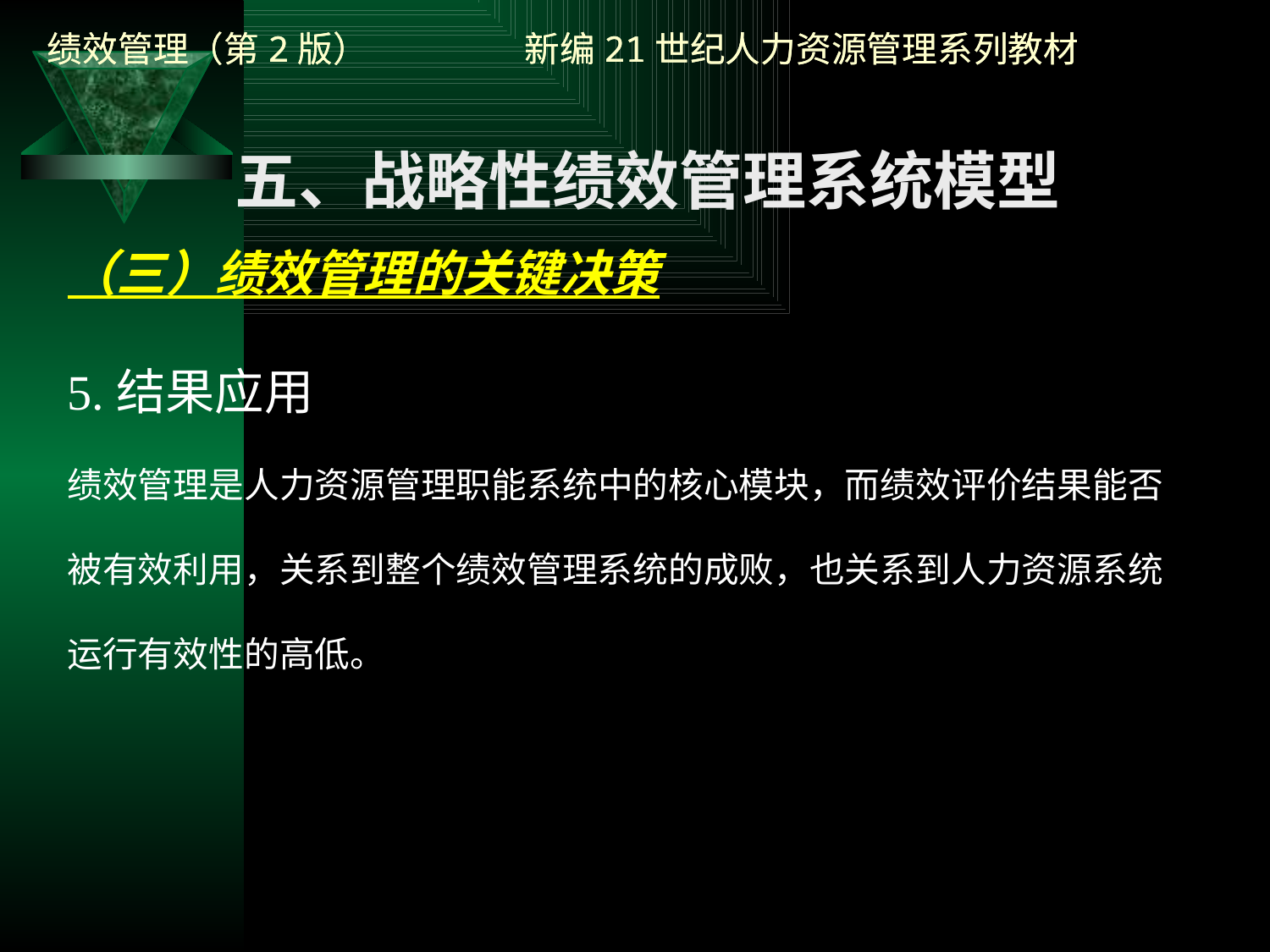

五、战略性绩效管理系统模型
（三）绩效管理的关键决策
5.结果应用
绩效管理是人力资源管理职能系统中的核心模块，而绩效评价结果能否被有效利用，关系到整个绩效管理系统的成败，也关系到人力资源系统运行有效性的高低。